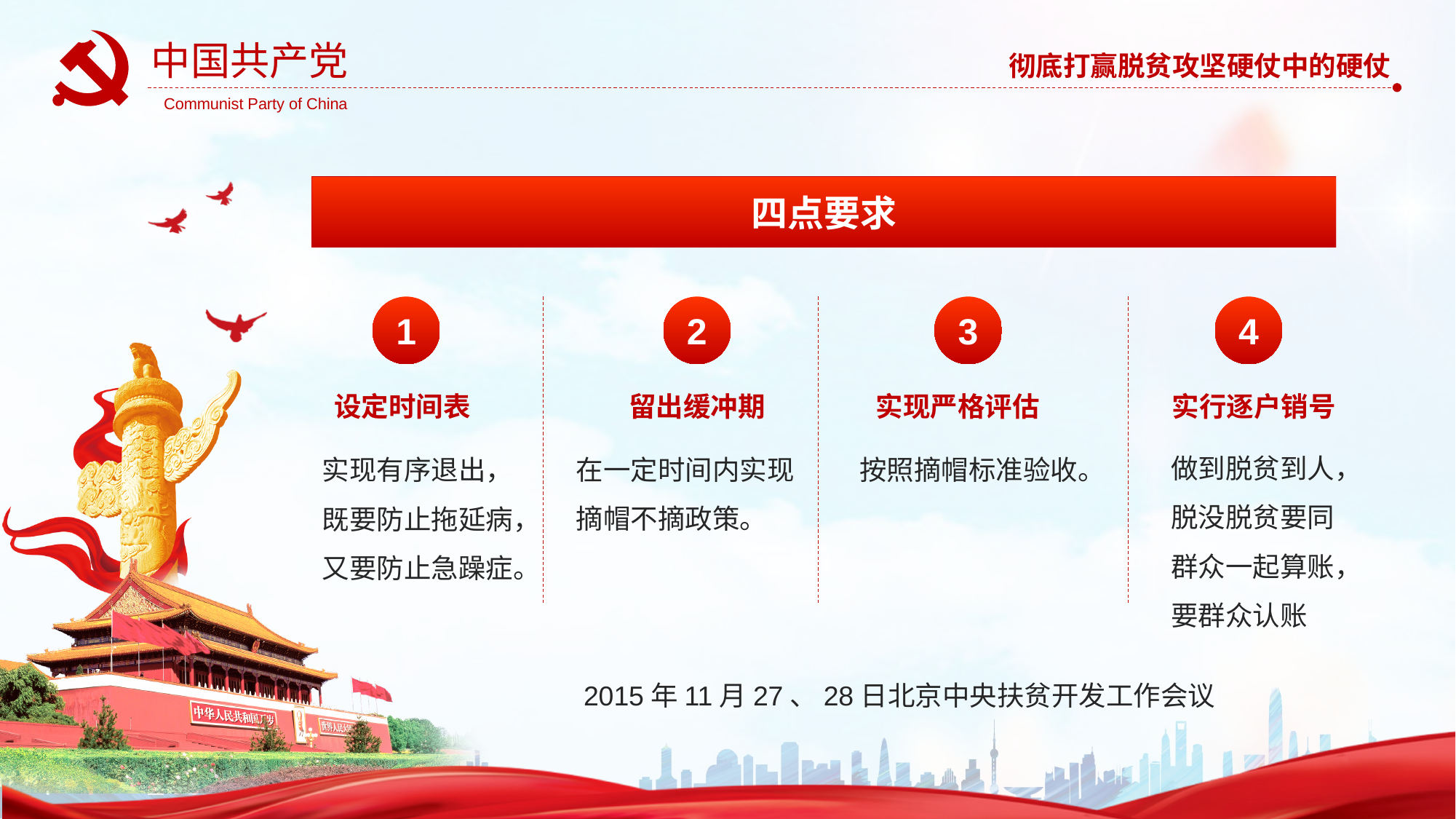

四点要求
1
2
3
4
设定时间表
留出缓冲期
实现严格评估
实行逐户销号
在一定时间内实现摘帽不摘政策。
做到脱贫到人，脱没脱贫要同群众一起算账，要群众认账
按照摘帽标准验收。
实现有序退出，既要防止拖延病，又要防止急躁症。
2015年11月27、28日北京中央扶贫开发工作会议